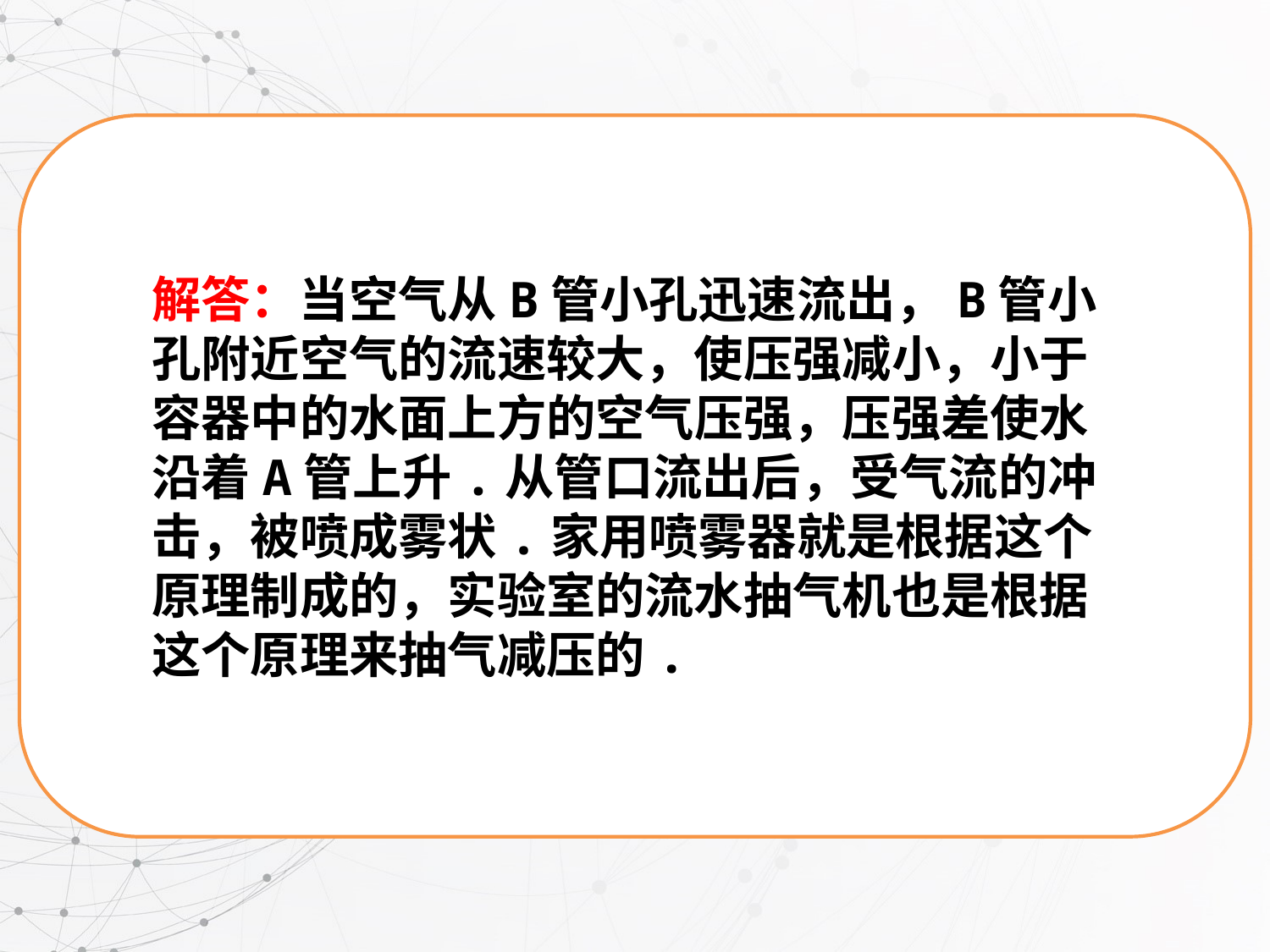

解答：当空气从B管小孔迅速流出，B管小孔附近空气的流速较大，使压强减小，小于容器中的水面上方的空气压强，压强差使水沿着A管上升.从管口流出后，受气流的冲击，被喷成雾状.家用喷雾器就是根据这个原理制成的，实验室的流水抽气机也是根据这个原理来抽气减压的.